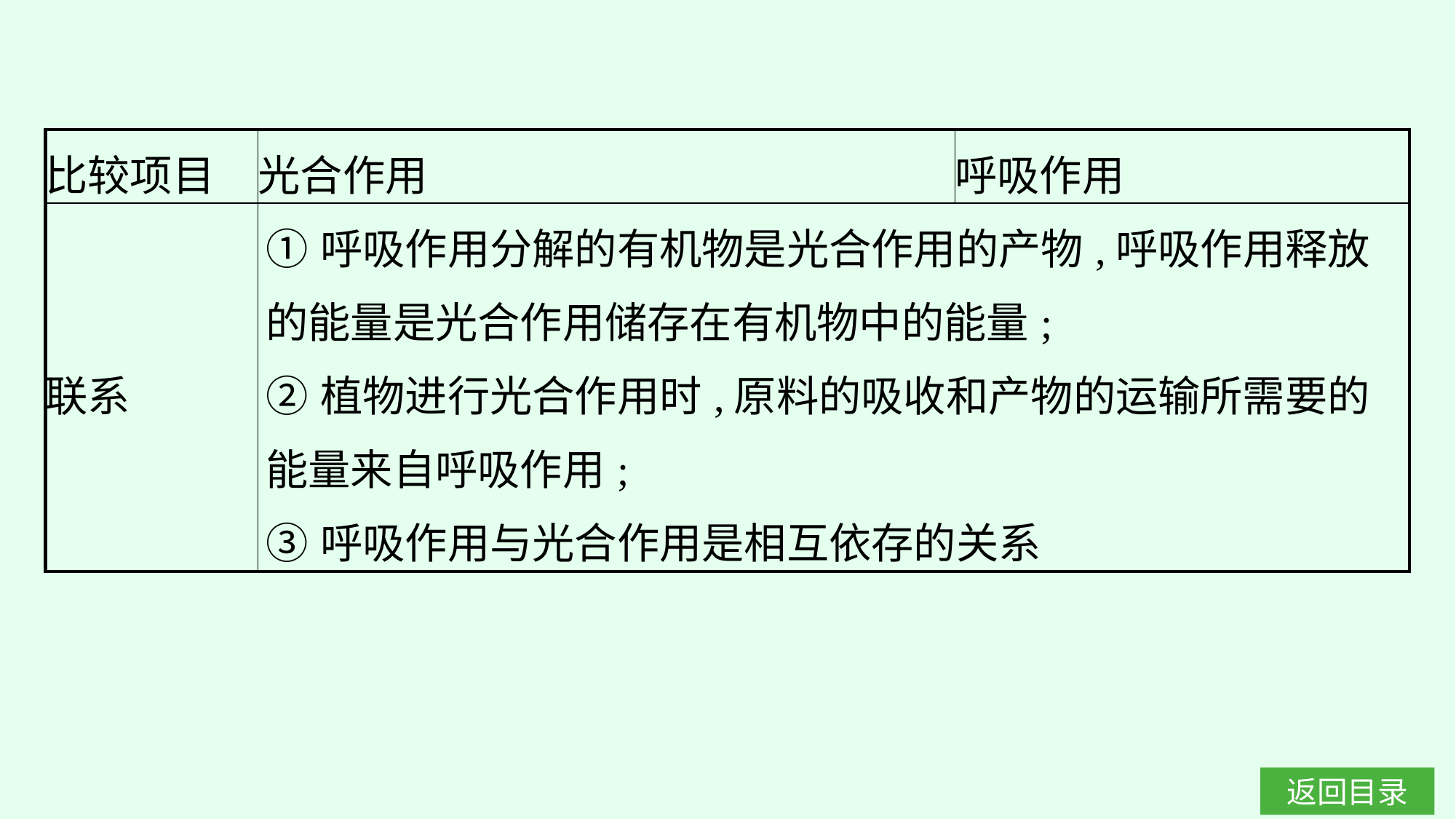

| 比较项目 | 光合作用 | 呼吸作用 |
| --- | --- | --- |
| 联系 | ①呼吸作用分解的有机物是光合作用的产物,呼吸作用释放的能量是光合作用储存在有机物中的能量; ②植物进行光合作用时,原料的吸收和产物的运输所需要的能量来自呼吸作用; ③呼吸作用与光合作用是相互依存的关系 |  |